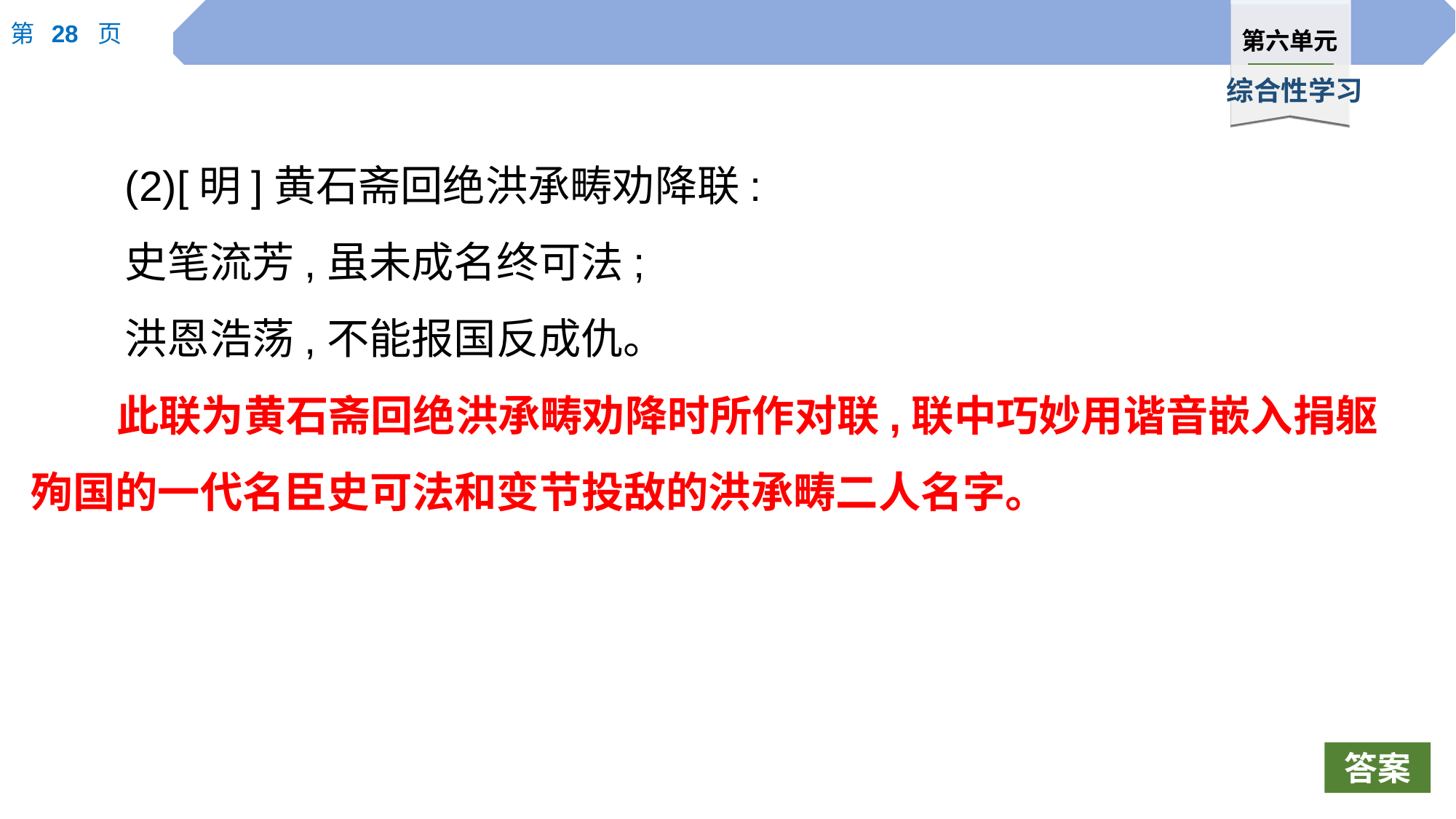

(2)[明]黄石斋回绝洪承畴劝降联:
史笔流芳,虽未成名终可法;
洪恩浩荡,不能报国反成仇。
此联为黄石斋回绝洪承畴劝降时所作对联,联中巧妙用谐音嵌入捐躯殉国的一代名臣史可法和变节投敌的洪承畴二人名字。
答案